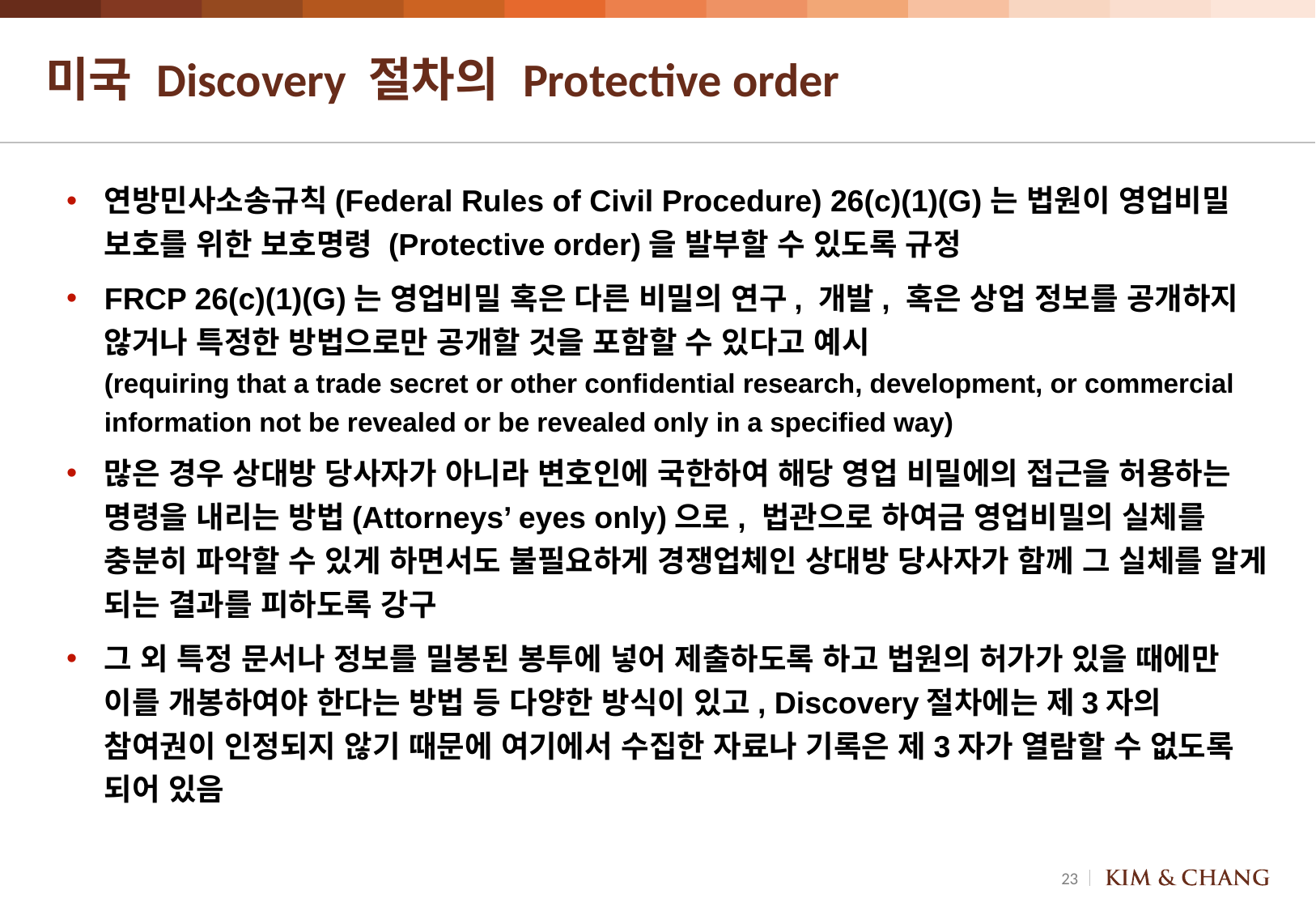

# 미국 Discovery 절차의 Protective order
연방민사소송규칙(Federal Rules of Civil Procedure) 26(c)(1)(G)는 법원이 영업비밀 보호를 위한 보호명령 (Protective order)을 발부할 수 있도록 규정
FRCP 26(c)(1)(G)는 영업비밀 혹은 다른 비밀의 연구, 개발, 혹은 상업 정보를 공개하지 않거나 특정한 방법으로만 공개할 것을 포함할 수 있다고 예시
(requiring that a trade secret or other confidential research, development, or commercial information not be revealed or be revealed only in a specified way)
많은 경우 상대방 당사자가 아니라 변호인에 국한하여 해당 영업 비밀에의 접근을 허용하는 명령을 내리는 방법(Attorneys’ eyes only)으로, 법관으로 하여금 영업비밀의 실체를 충분히 파악할 수 있게 하면서도 불필요하게 경쟁업체인 상대방 당사자가 함께 그 실체를 알게 되는 결과를 피하도록 강구
그 외 특정 문서나 정보를 밀봉된 봉투에 넣어 제출하도록 하고 법원의 허가가 있을 때에만 이를 개봉하여야 한다는 방법 등 다양한 방식이 있고, Discovery절차에는 제3자의 참여권이 인정되지 않기 때문에 여기에서 수집한 자료나 기록은 제3자가 열람할 수 없도록 되어 있음